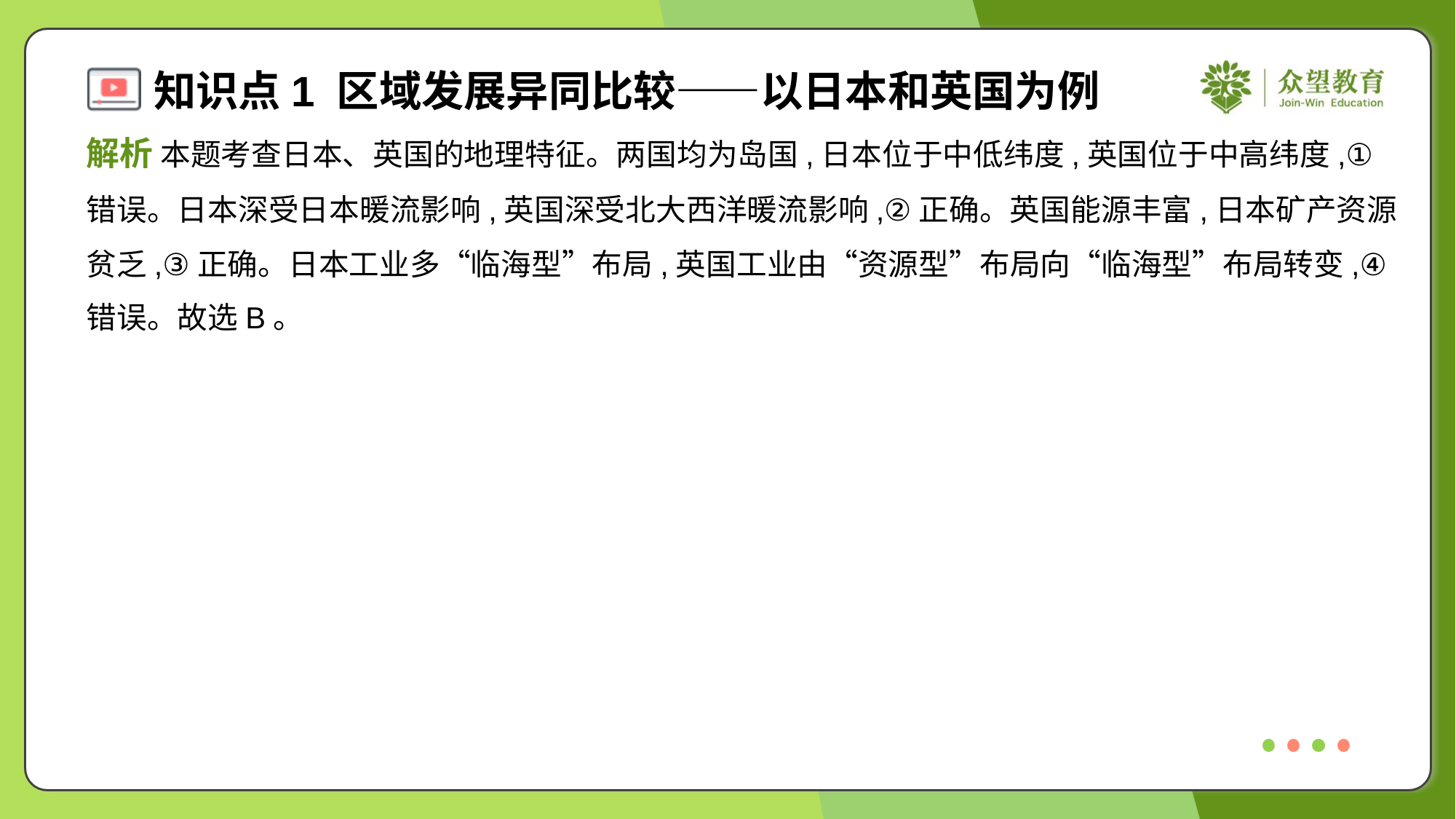

解析 本题考查日本、英国的地理特征。两国均为岛国,日本位于中低纬度,英国位于中高纬度,①
错误。日本深受日本暖流影响,英国深受北大西洋暖流影响,②正确。英国能源丰富,日本矿产资源
贫乏,③正确。日本工业多“临海型”布局,英国工业由“资源型”布局向“临海型”布局转变,④
错误。故选B。